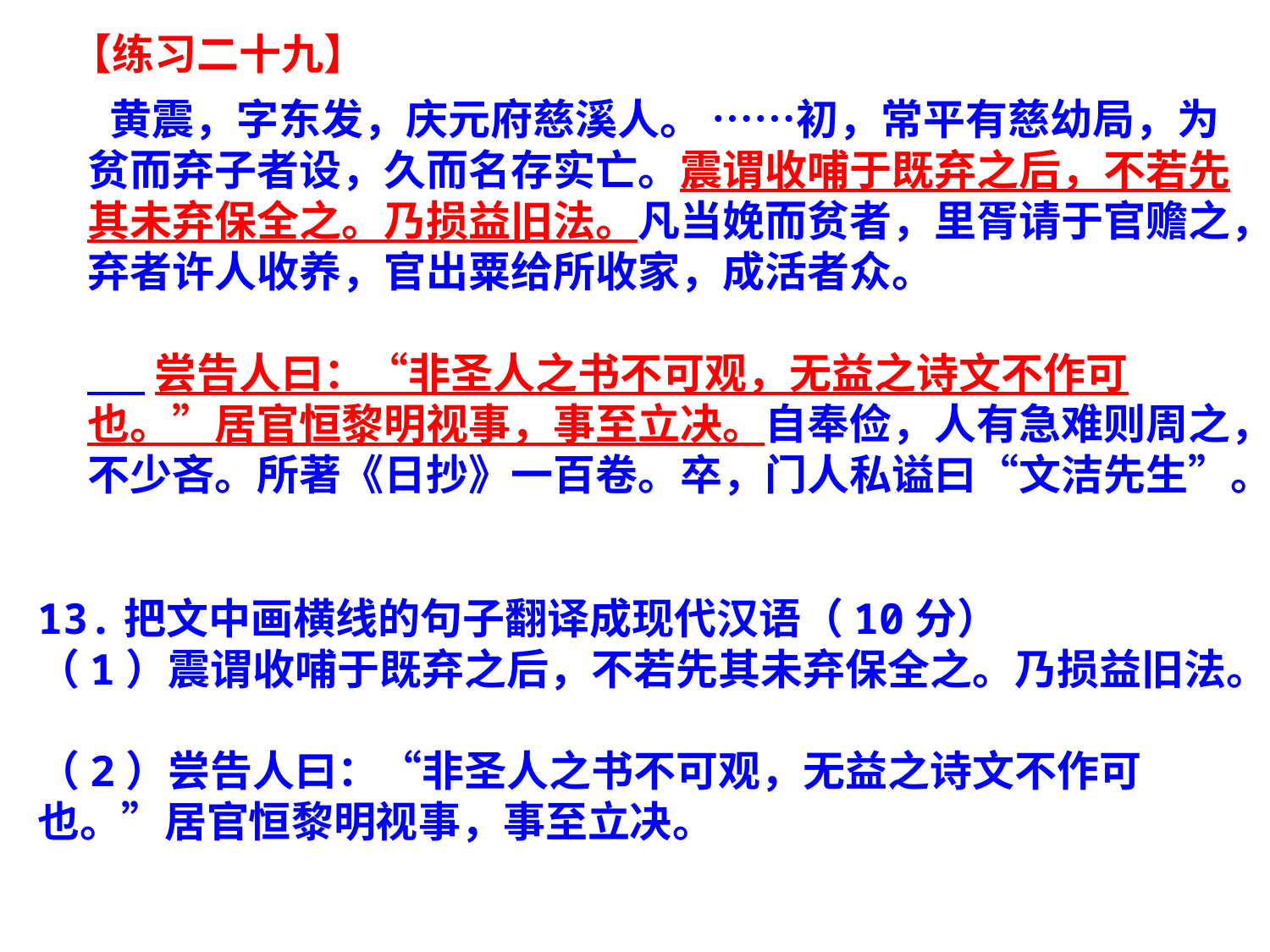

【练习二十九】
  黄震，字东发，庆元府慈溪人。 ……初，常平有慈幼局，为贫而弃子者设，久而名存实亡。震谓收哺于既弃之后，不若先其未弃保全之。乃损益旧法。凡当娩而贫者，里胥请于官赡之，弃者许人收养，官出粟给所收家，成活者众。

      尝告人曰：“非圣人之书不可观，无益之诗文不作可也。”居官恒黎明视事，事至立决。自奉俭，人有急难则周之，不少吝。所著《日抄》一百卷。卒，门人私谥曰“文洁先生”。
13.把文中画横线的句子翻译成现代汉语（10分）
（1）震谓收哺于既弃之后，不若先其未弃保全之。乃损益旧法。

（2）尝告人曰：“非圣人之书不可观，无益之诗文不作可也。”居官恒黎明视事，事至立决。